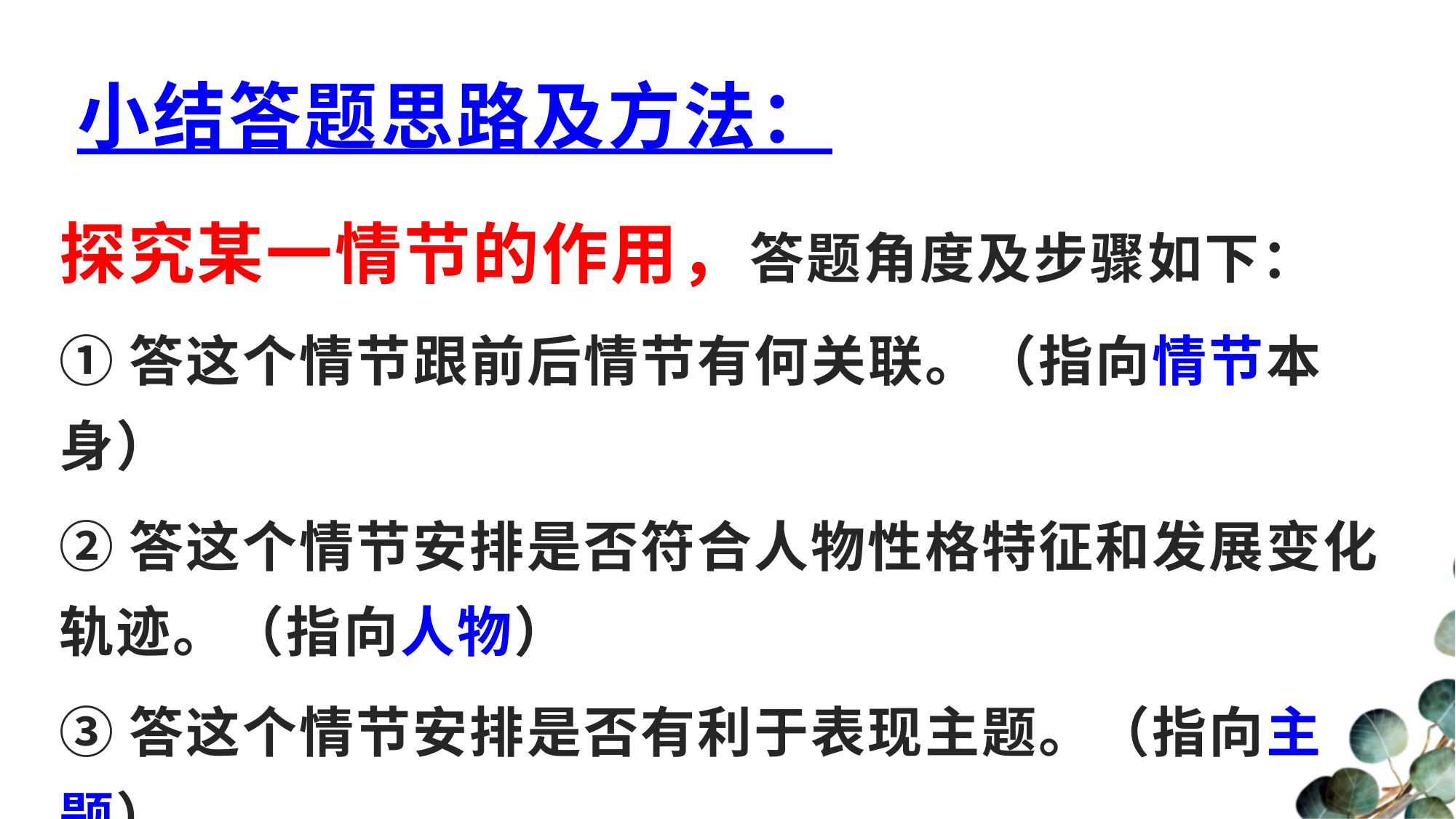

# 小结答题思路及方法：
探究某一情节的作用，答题角度及步骤如下：
①答这个情节跟前后情节有何关联。（指向情节本身）
②答这个情节安排是否符合人物性格特征和发展变化轨迹。（指向人物）
③答这个情节安排是否有利于表现主题。（指向主题）
④答这个情节安排是否合乎生活逻辑和艺术规律。